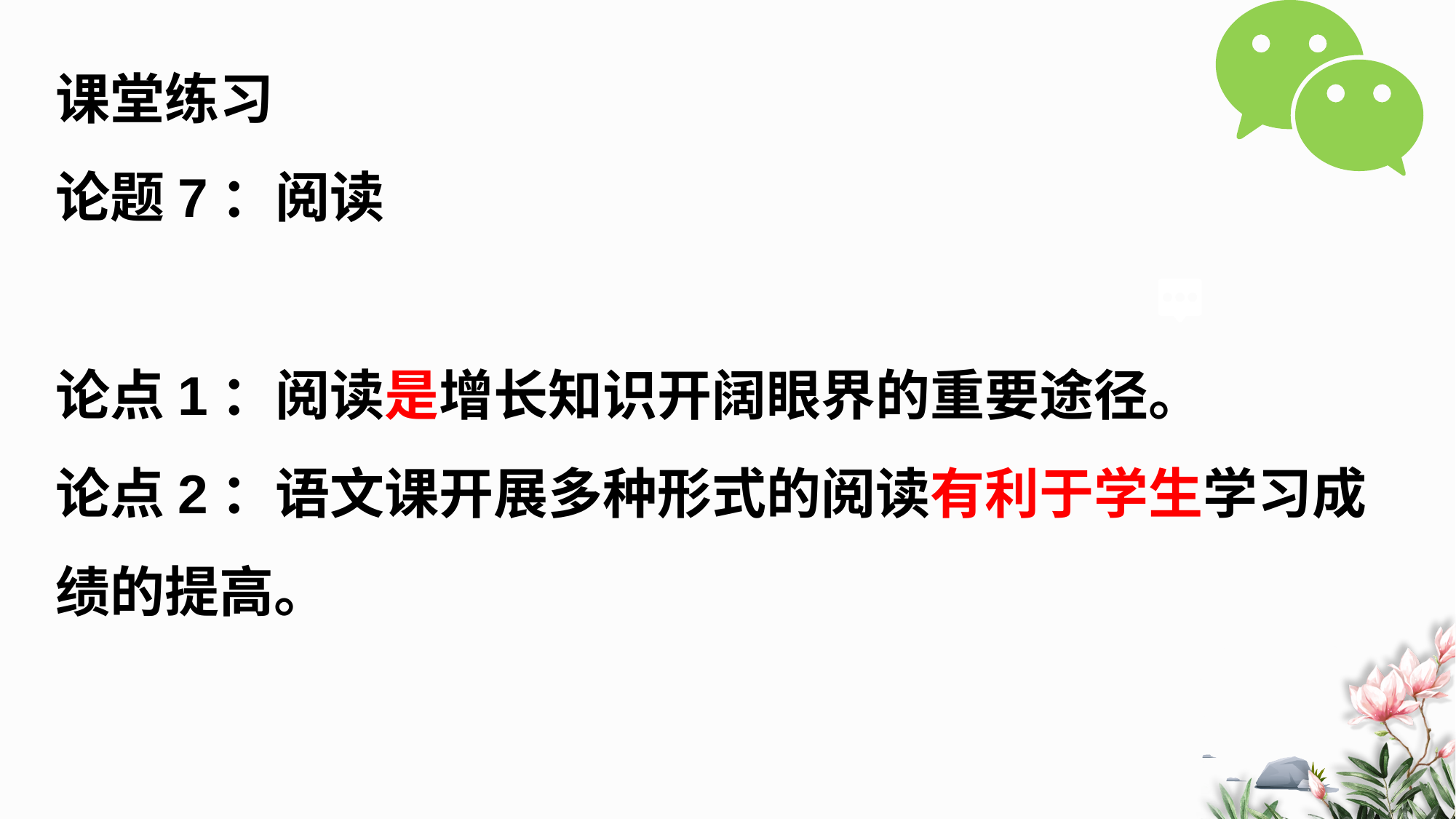

课堂练习
论题7：阅读

论点1：阅读是增长知识开阔眼界的重要途径。
论点2：语文课开展多种形式的阅读有利于学生学习成绩的提高。